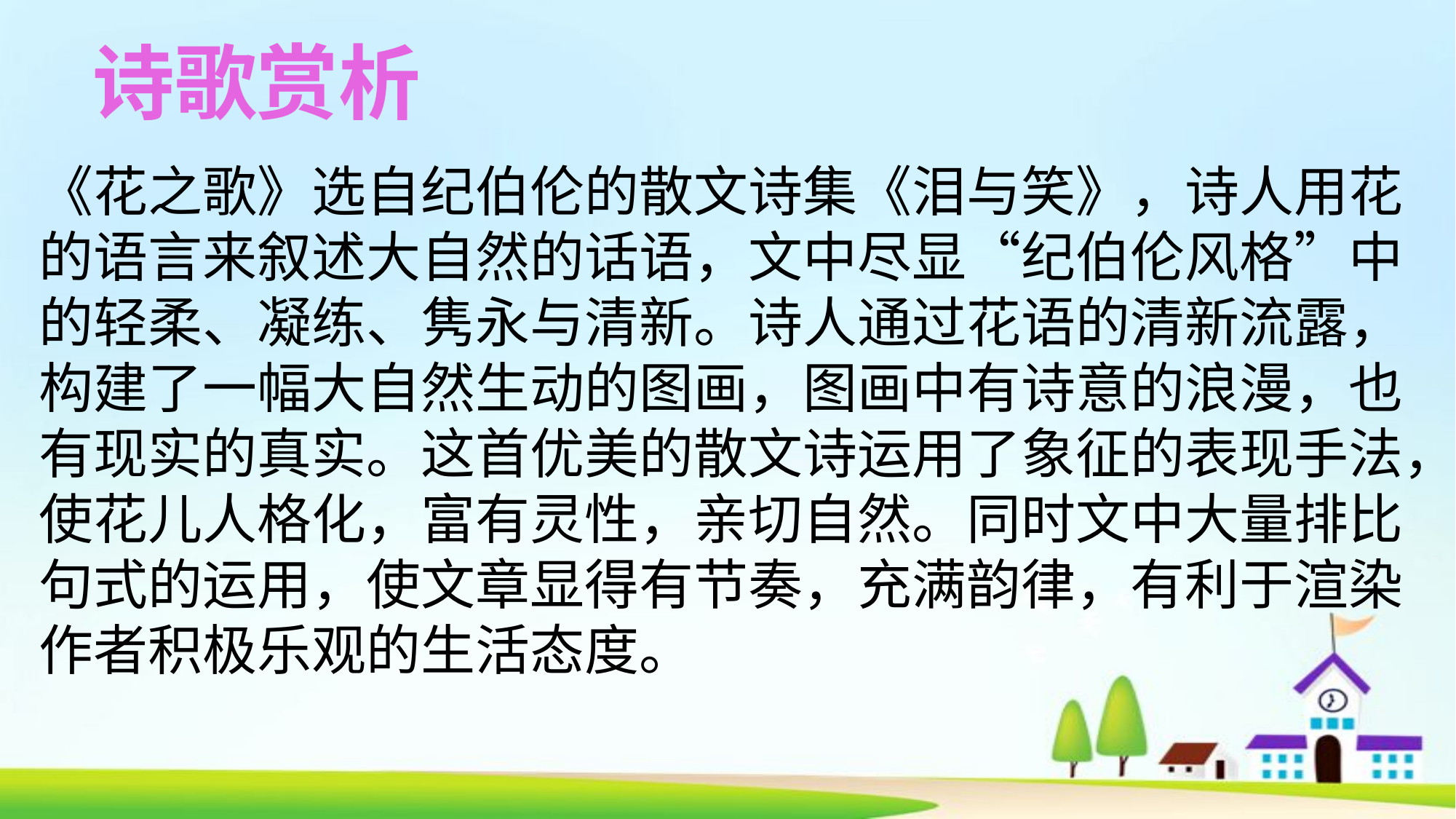

诗歌赏析
《花之歌》选自纪伯伦的散文诗集《泪与笑》，诗人用花的语言来叙述大自然的话语，文中尽显“纪伯伦风格”中的轻柔、凝练、隽永与清新。诗人通过花语的清新流露，构建了一幅大自然生动的图画，图画中有诗意的浪漫，也有现实的真实。这首优美的散文诗运用了象征的表现手法，使花儿人格化，富有灵性，亲切自然。同时文中大量排比句式的运用，使文章显得有节奏，充满韵律，有利于渲染作者积极乐观的生活态度。